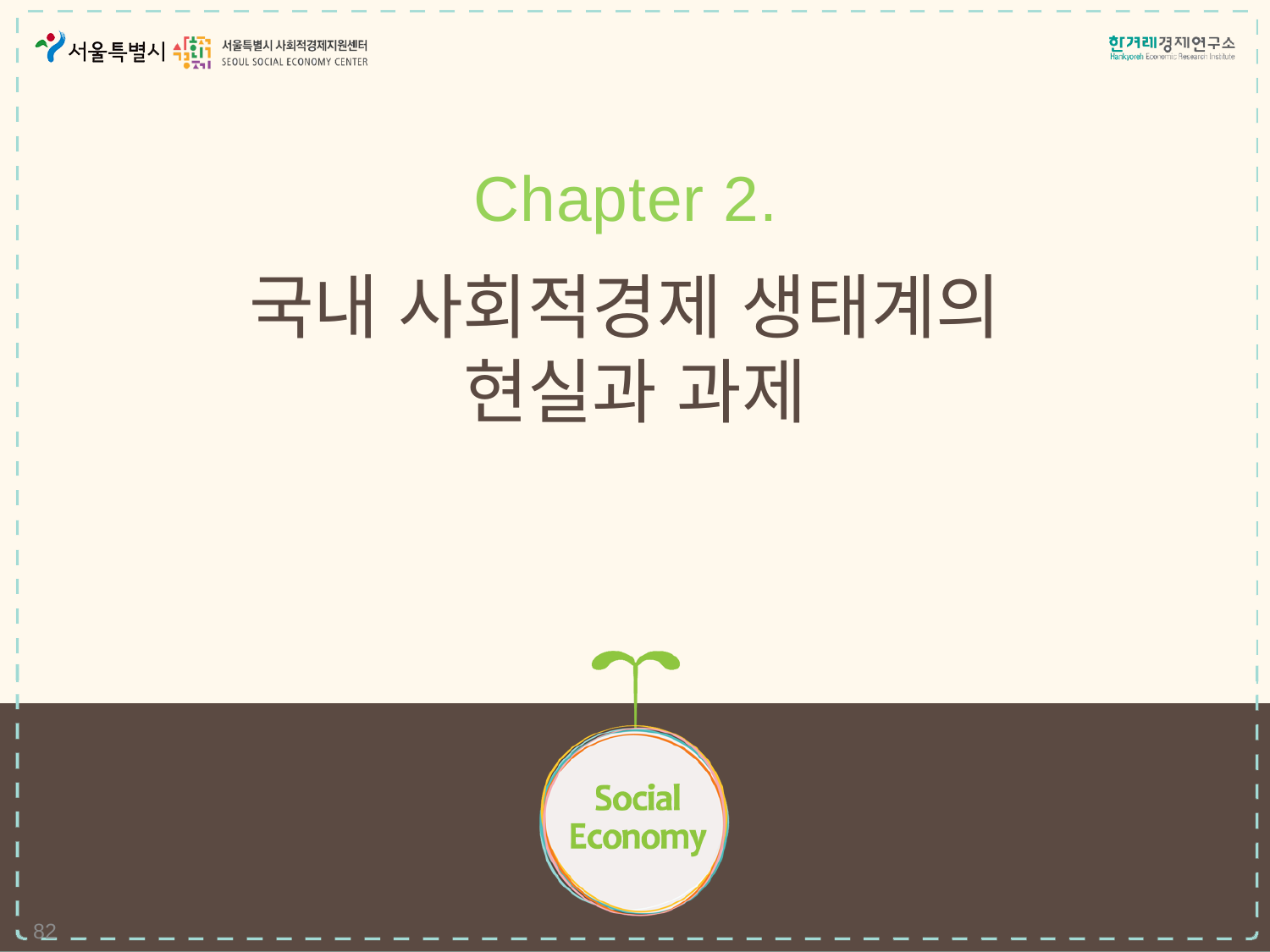

Chapter 2.
# 국내 사회적경제 생태계의 현실과 과제
82